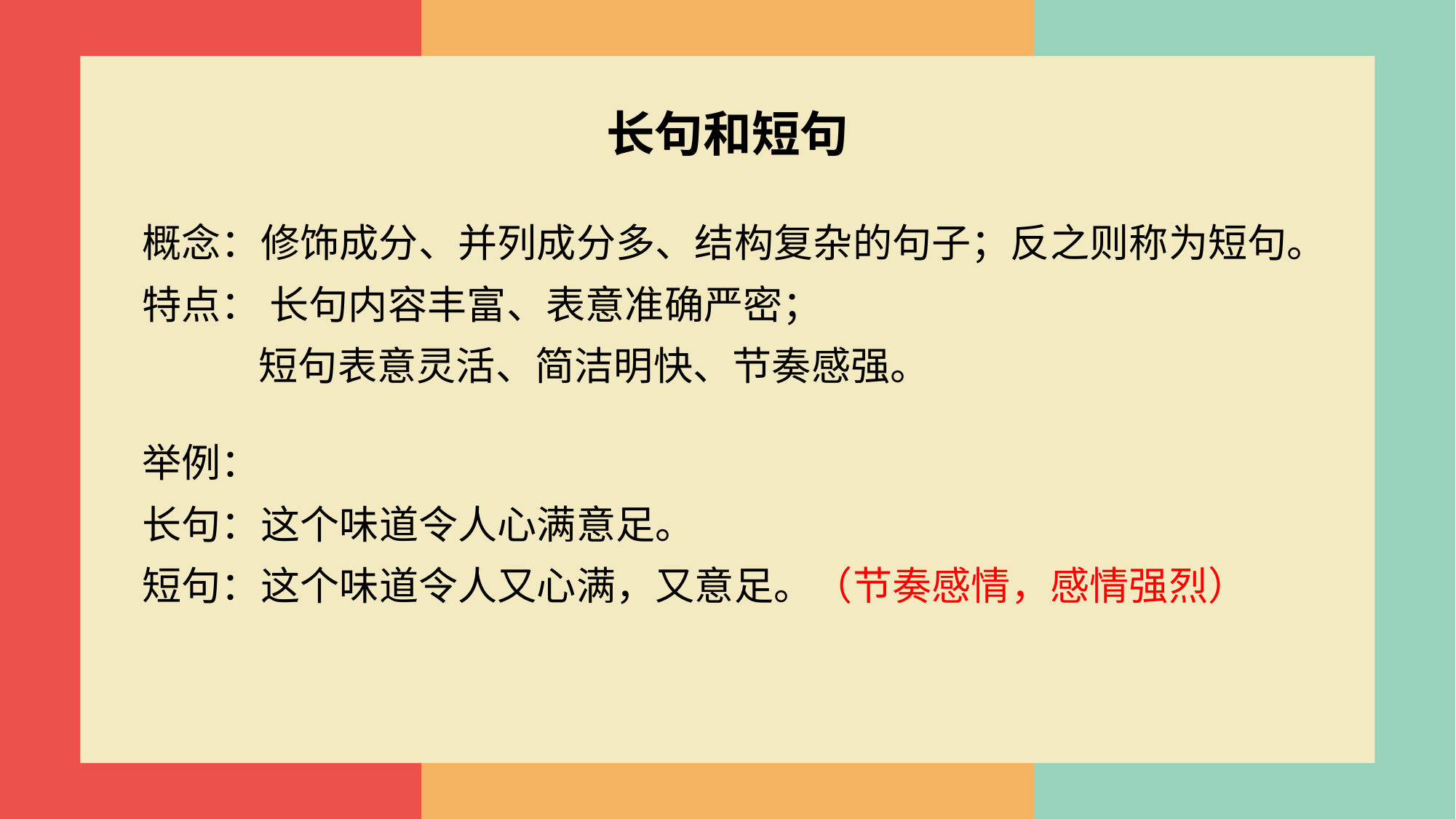

长句和短句
概念：修饰成分、并列成分多、结构复杂的句子；反之则称为短句。
特点： 长句内容丰富、表意准确严密；
            短句表意灵活、简洁明快、节奏感强。
举例：
长句：这个味道令人心满意足。
短句：这个味道令人又心满，又意足。（节奏感情，感情强烈）